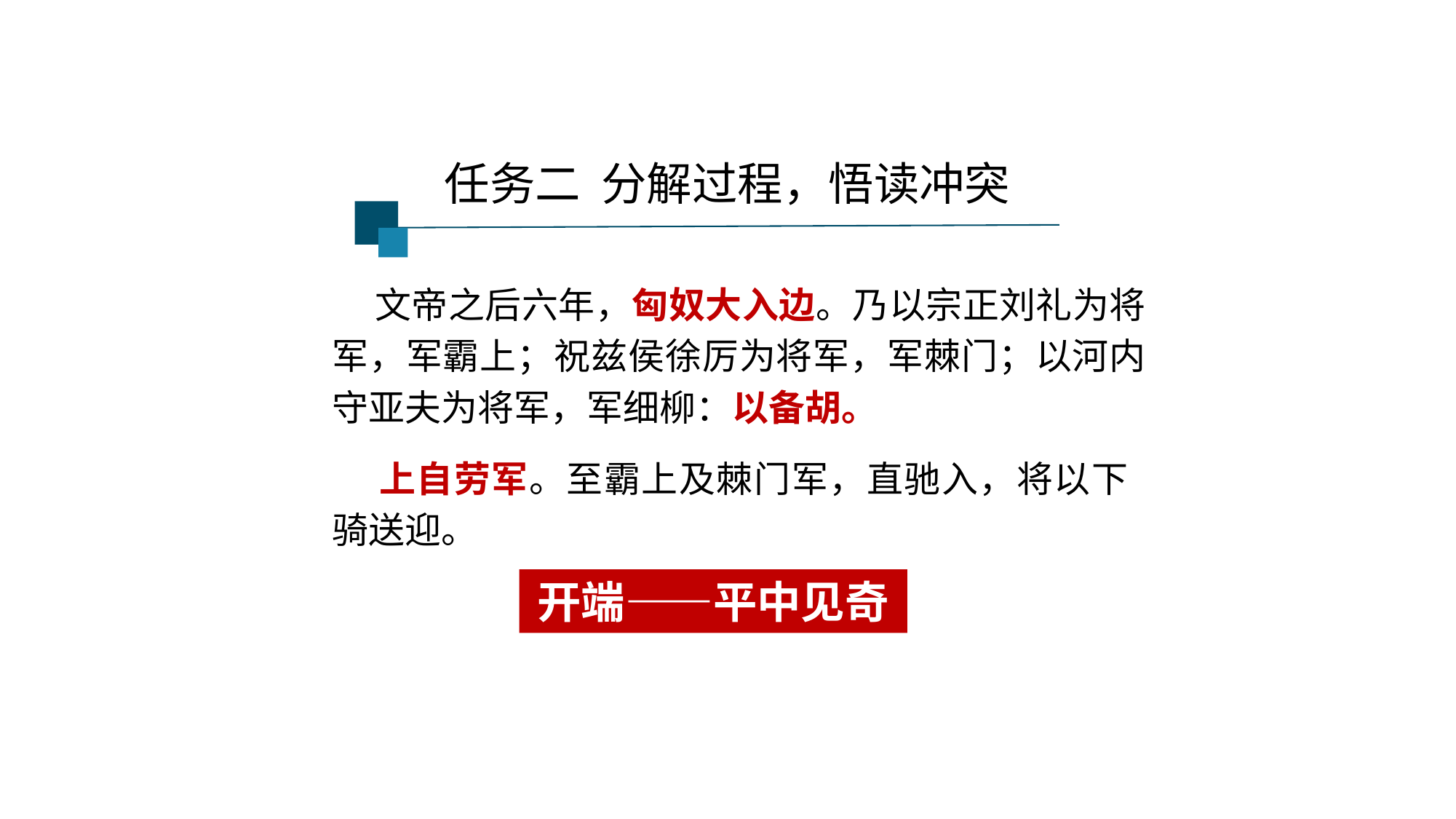

任务二  分解过程，悟读冲突

    文帝之后六年，匈奴大入边。乃以宗正刘礼为将军，军霸上；祝兹侯徐厉为将军，军棘门；以河内守亚夫为将军，军细柳：以备胡。
    上自劳军。至霸上及棘门军，直驰入，将以下骑送迎。
开端——平中见奇